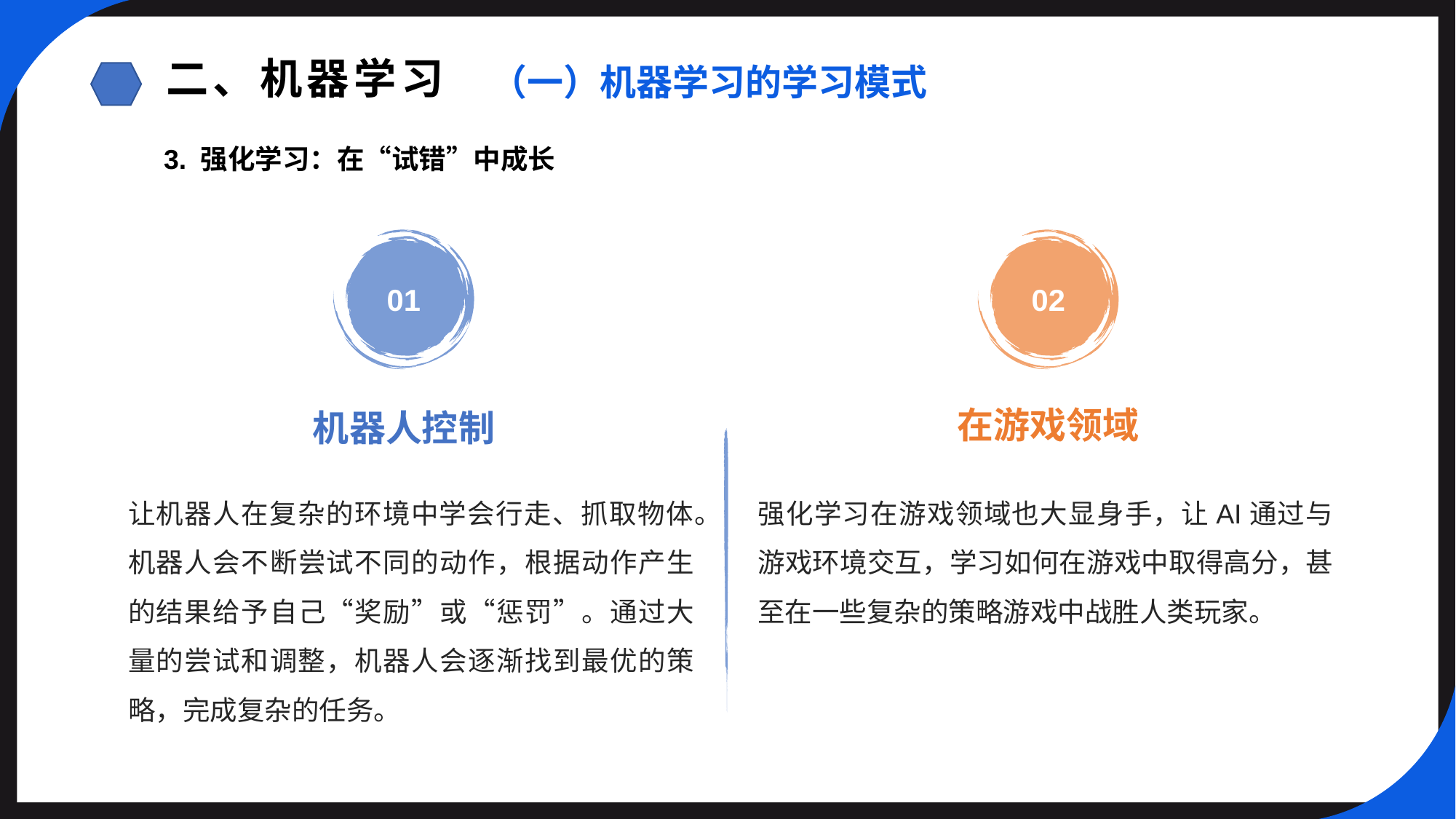

二、机器学习
（一）机器学习的学习模式
3. 强化学习：在“试错”中成长
01
02
在游戏领域
机器人控制

让机器人在复杂的环境中学会行走、抓取物体。机器人会不断尝试不同的动作，根据动作产生的结果给予自己“奖励”或“惩罚”。通过大量的尝试和调整，机器人会逐渐找到最优的策略，完成复杂的任务。
强化学习在游戏领域也大显身手，让AI通过与游戏环境交互，学习如何在游戏中取得高分，甚至在一些复杂的策略游戏中战胜人类玩家。